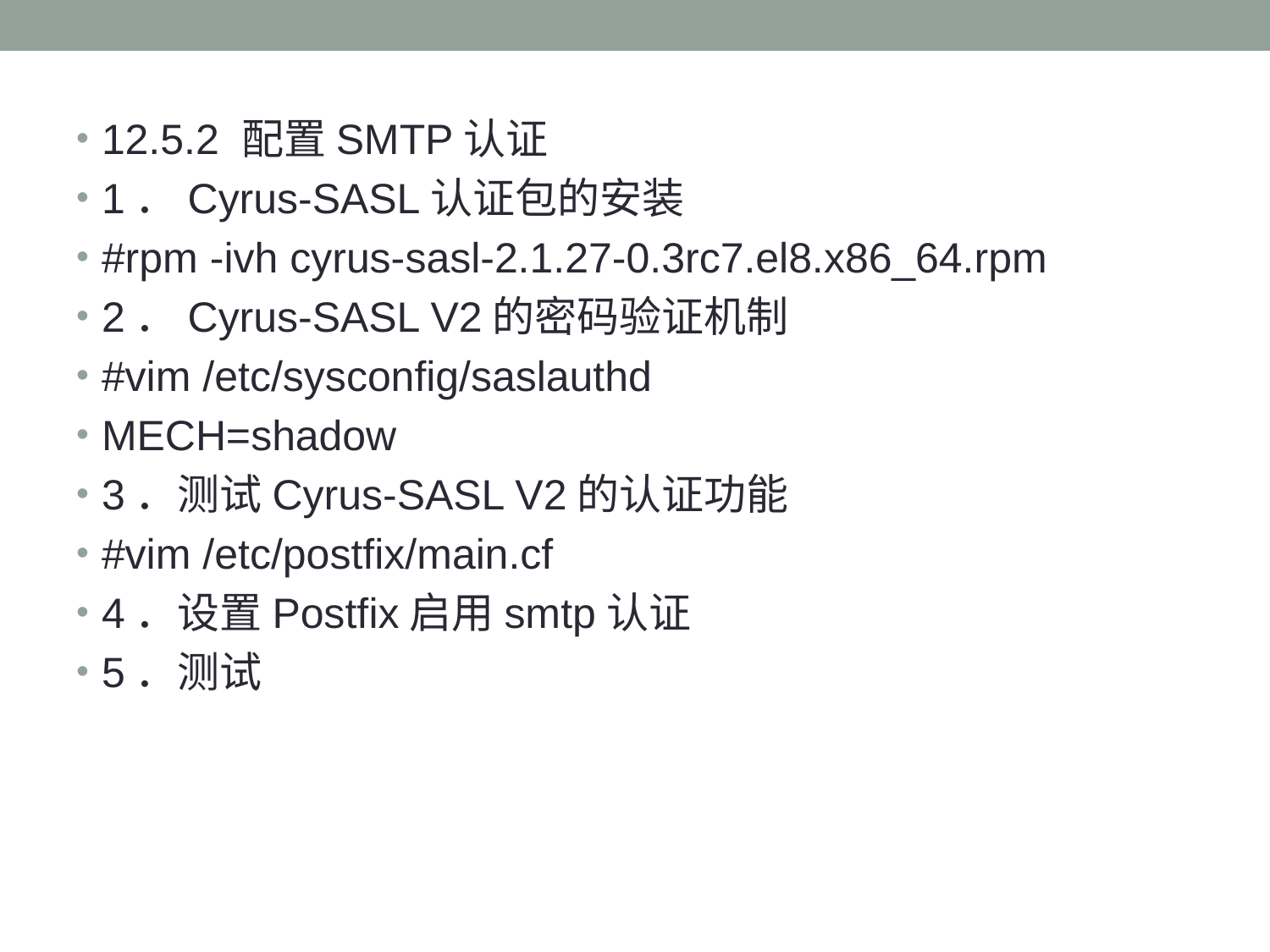

#
12.5.2 配置SMTP认证
1．Cyrus-SASL认证包的安装
#rpm -ivh cyrus-sasl-2.1.27-0.3rc7.el8.x86_64.rpm
2．Cyrus-SASL V2的密码验证机制
#vim /etc/sysconfig/saslauthd
MECH=shadow
3．测试Cyrus-SASL V2的认证功能
#vim /etc/postfix/main.cf
4．设置Postfix启用smtp认证
5．测试